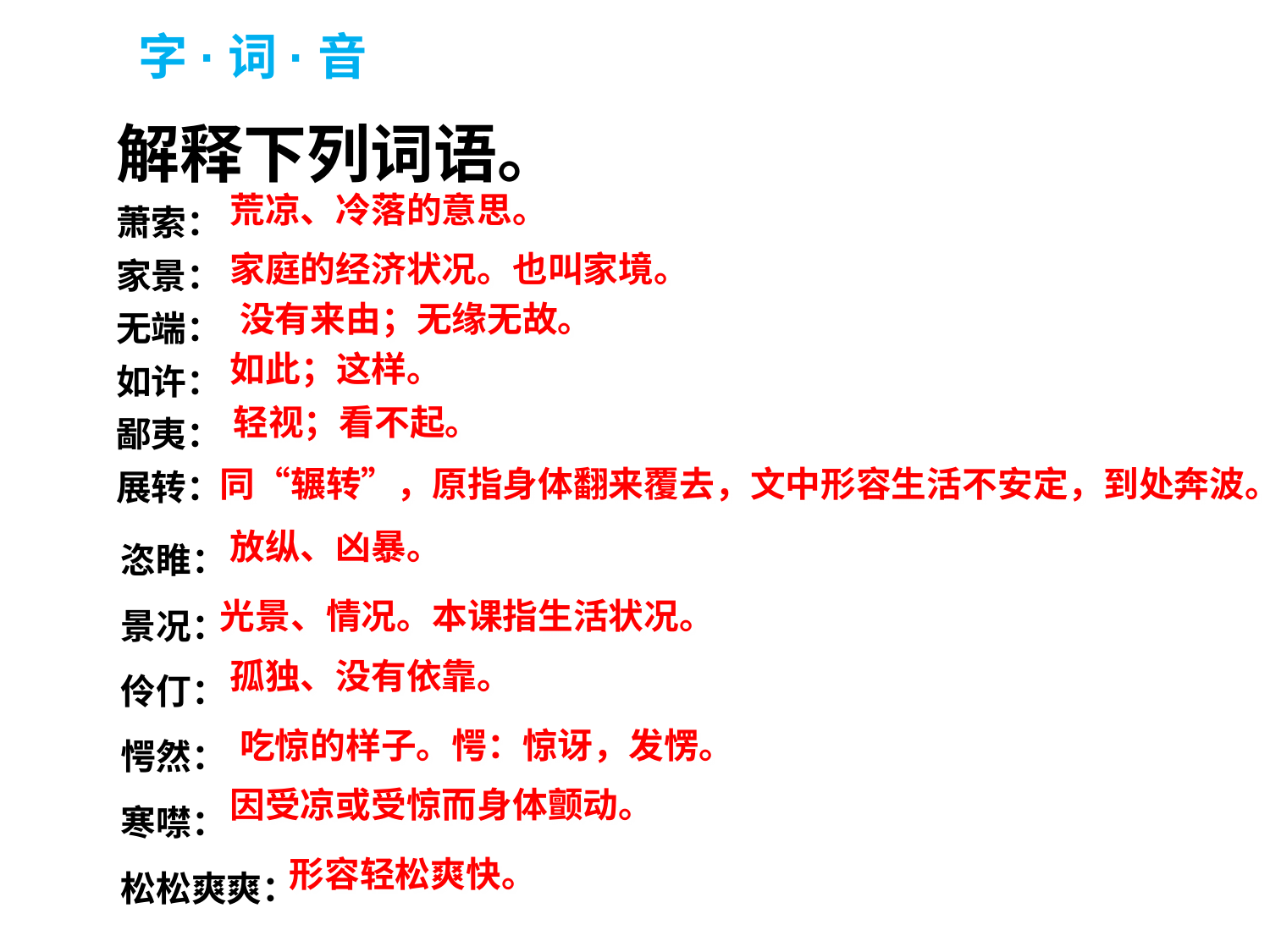

字·词·音
解释下列词语。
萧索：
家景：
无端：
如许：
鄙夷：
展转：
荒凉、冷落的意思。
家庭的经济状况。也叫家境。
没有来由；无缘无故。
如此；这样。
轻视；看不起。
同“辗转”，原指身体翻来覆去，文中形容生活不安定，到处奔波。
恣睢：
景况：
伶仃：
愕然：
寒噤：
松松爽爽：
放纵、凶暴。
光景、情况。本课指生活状况。
孤独、没有依靠。
吃惊的样子。愕：惊讶，发愣。
因受凉或受惊而身体颤动。
形容轻松爽快。